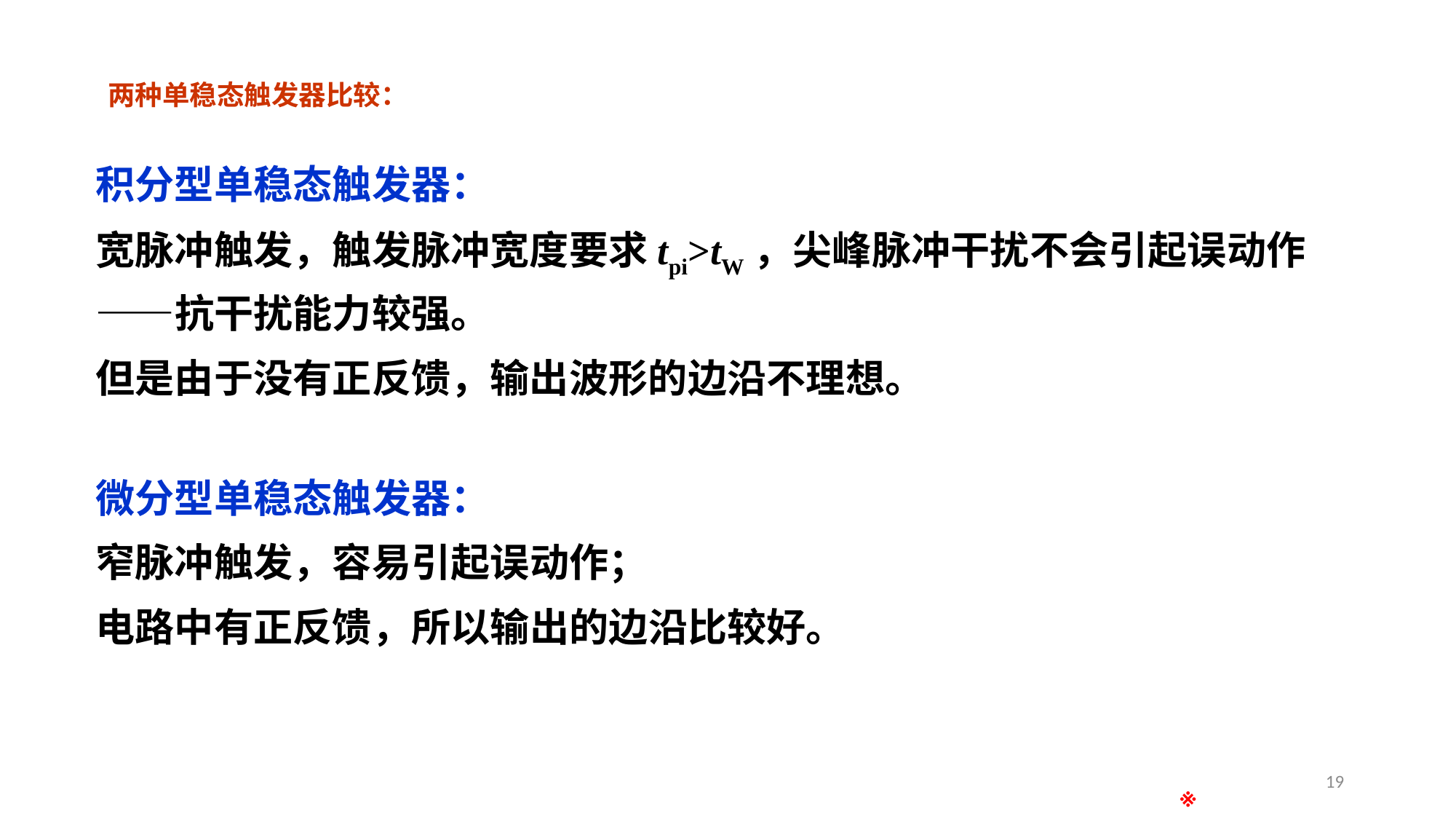

两种单稳态触发器比较：
积分型单稳态触发器：
宽脉冲触发，触发脉冲宽度要求tpi>tW，尖峰脉冲干扰不会引起误动作——抗干扰能力较强。
但是由于没有正反馈，输出波形的边沿不理想。
微分型单稳态触发器：
窄脉冲触发，容易引起误动作；
电路中有正反馈，所以输出的边沿比较好。
19
※